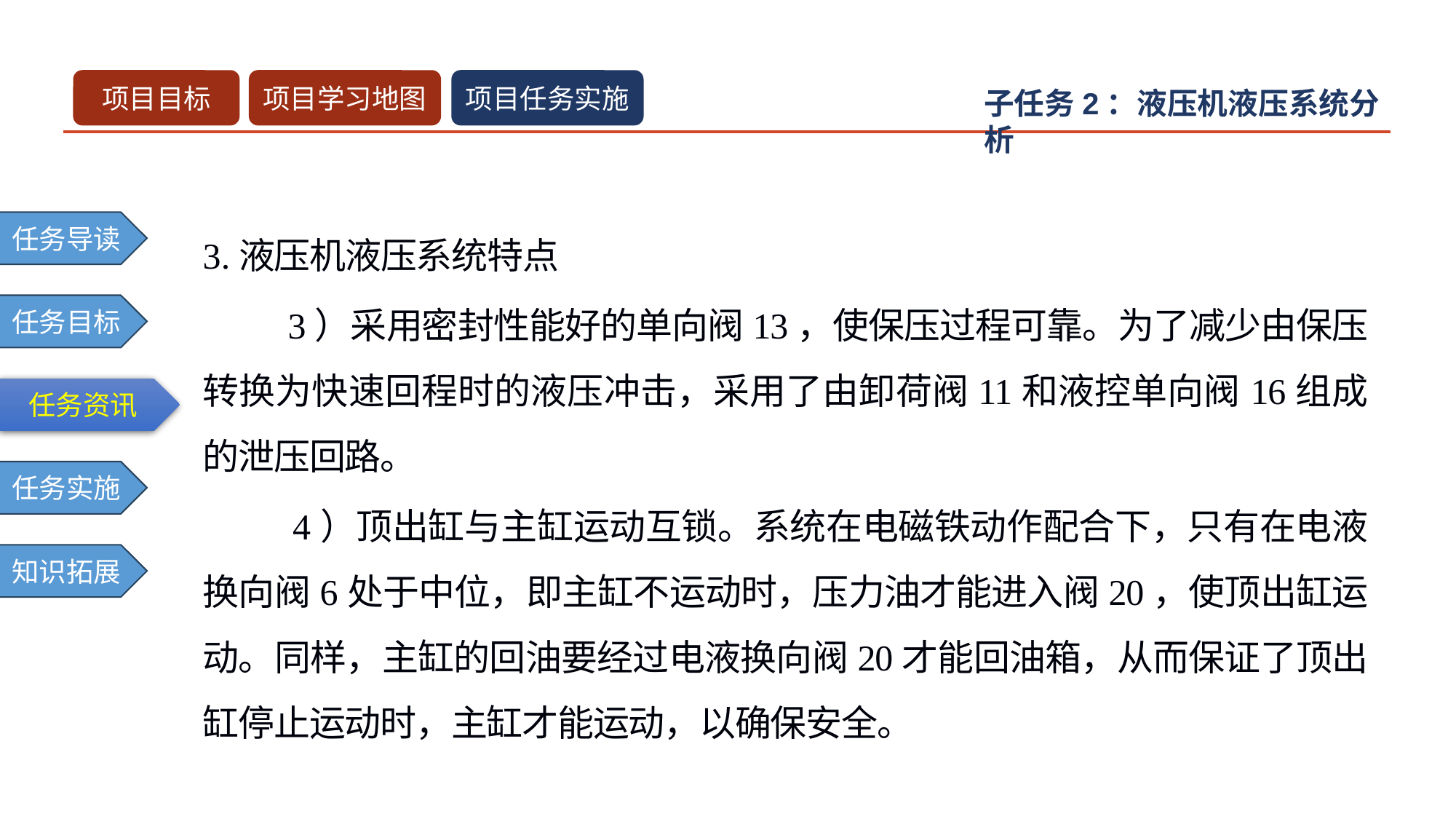

3.液压机液压系统特点
          3）采用密封性能好的单向阀13，使保压过程可靠。为了减少由保压转换为快速回程时的液压冲击，采用了由卸荷阀11和液控单向阀16组成的泄压回路。
          4）顶出缸与主缸运动互锁。系统在电磁铁动作配合下，只有在电液换向阀6处于中位，即主缸不运动时，压力油才能进入阀20，使顶出缸运动。同样，主缸的回油要经过电液换向阀20才能回油箱，从而保证了顶出缸停止运动时，主缸才能运动，以确保安全。